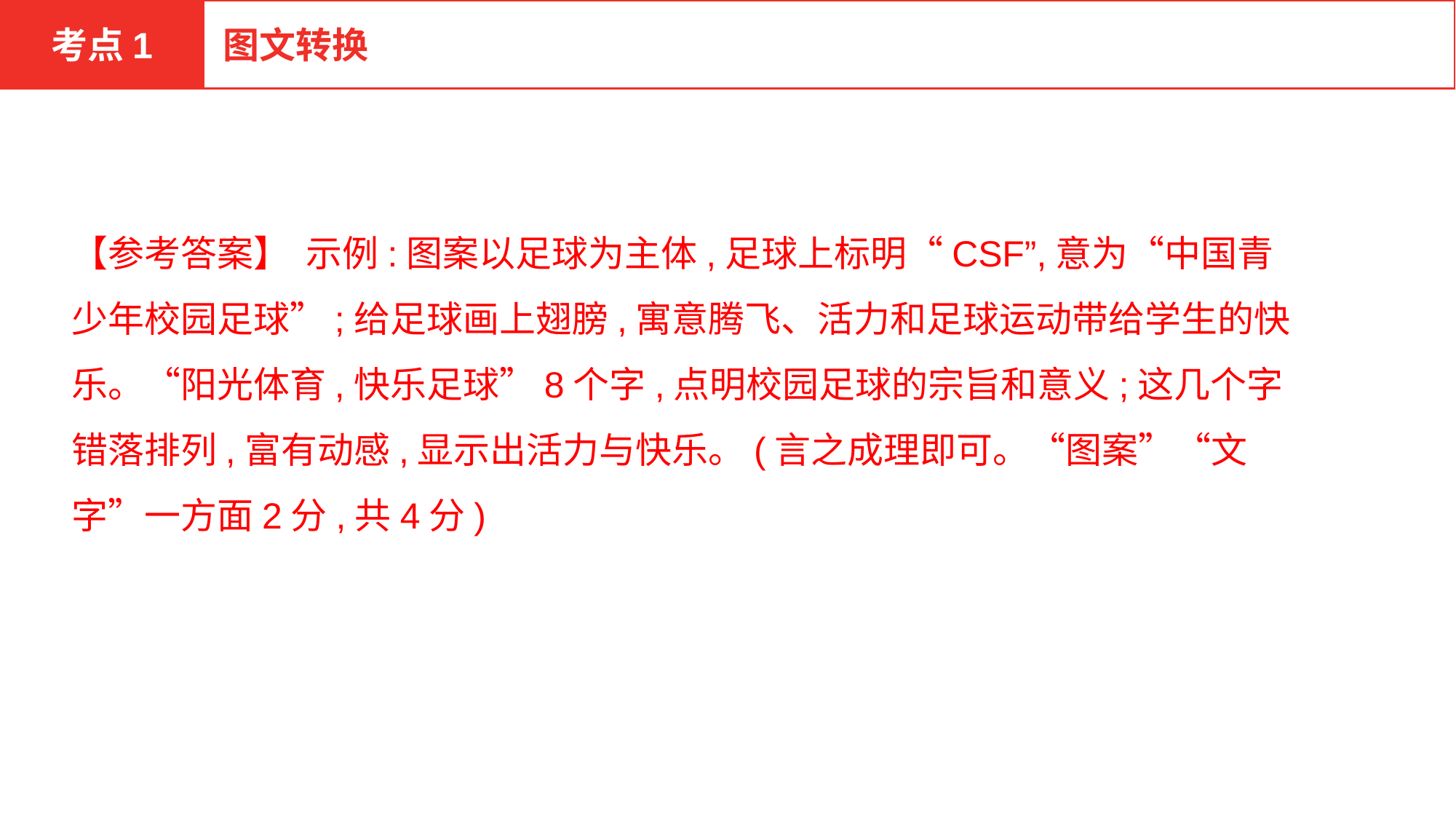

考点1
图文转换
【参考答案】  示例:图案以足球为主体,足球上标明“CSF”,意为“中国青少年校园足球”;给足球画上翅膀,寓意腾飞、活力和足球运动带给学生的快乐。“阳光体育,快乐足球”8个字,点明校园足球的宗旨和意义;这几个字错落排列,富有动感,显示出活力与快乐。(言之成理即可。“图案”“文字”一方面2分,共4分)